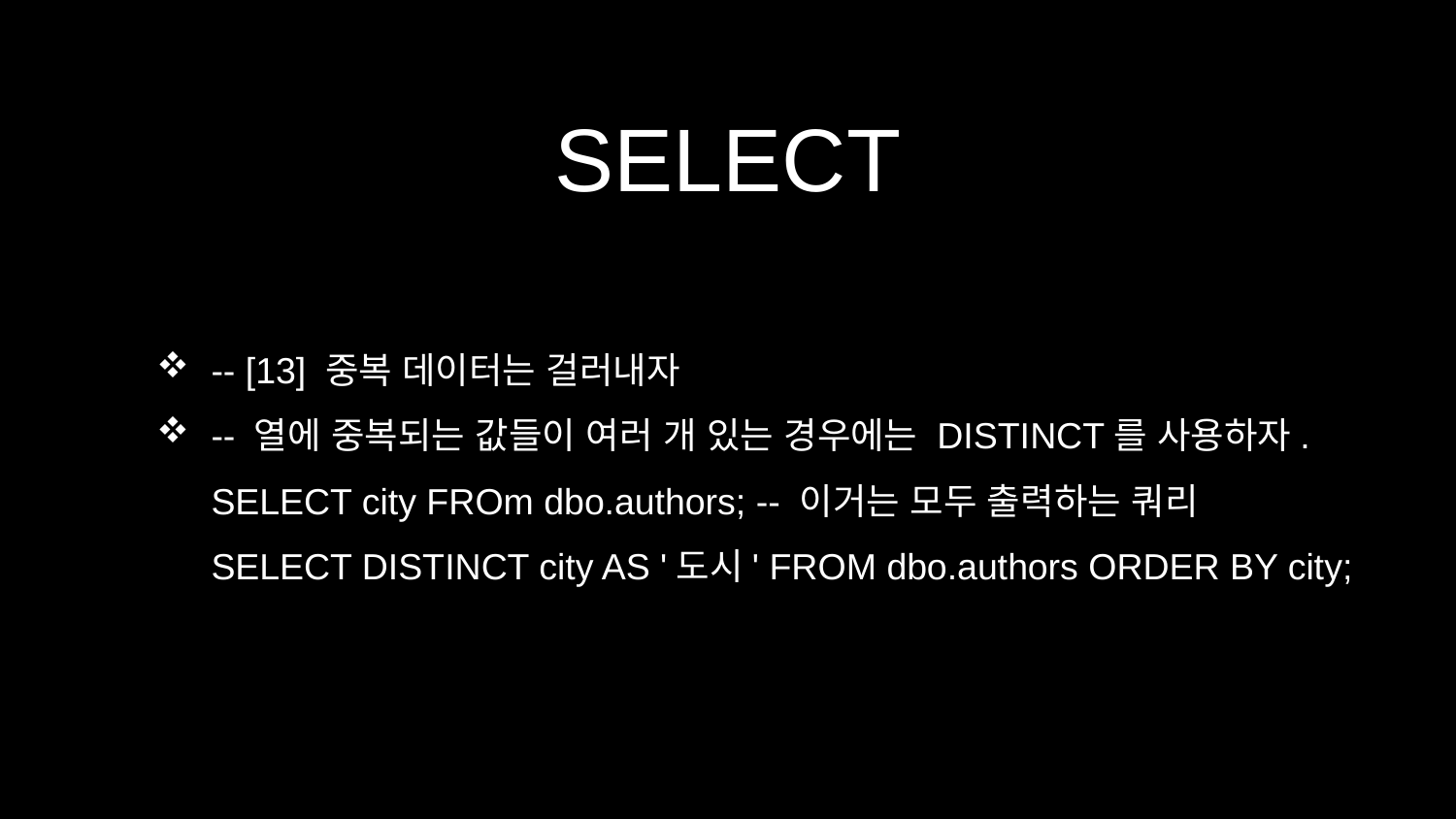

# SELECT
-- [13] 중복 데이터는 걸러내자
-- 열에 중복되는 값들이 여러 개 있는 경우에는 DISTINCT를 사용하자.
SELECT city FROm dbo.authors; -- 이거는 모두 출력하는 쿼리
SELECT DISTINCT city AS '도시' FROM dbo.authors ORDER BY city;